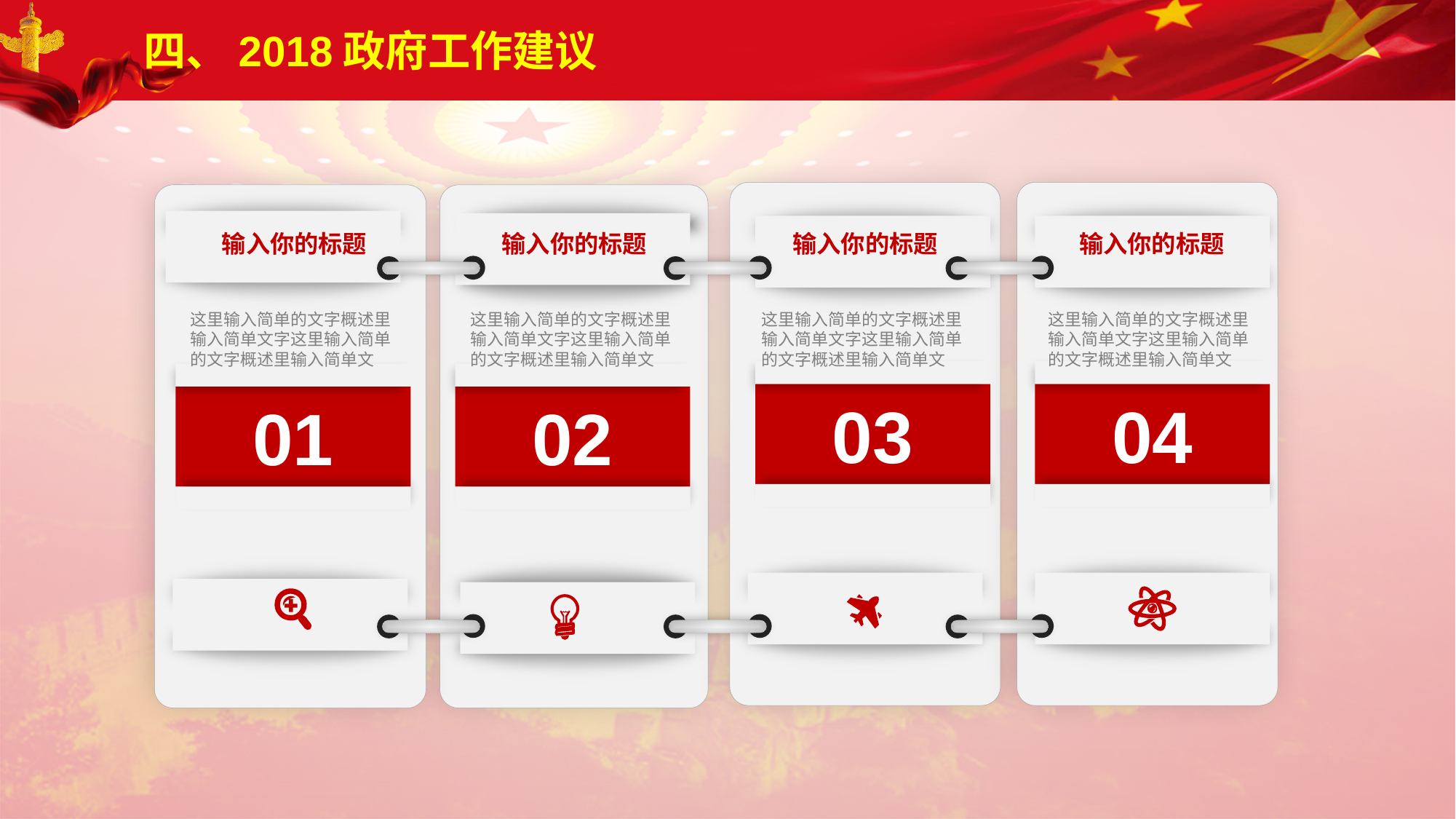

四、2018政府工作建议

01

02

03

04

输入你的标题
输入你的标题
输入你的标题
输入你的标题

这里输入简单的文字概述里输入简单文字这里输入简单的文字概述里输入简单文
这里输入简单的文字概述里输入简单文字这里输入简单的文字概述里输入简单文
这里输入简单的文字概述里输入简单文字这里输入简单的文字概述里输入简单文
这里输入简单的文字概述里输入简单文字这里输入简单的文字概述里输入简单文